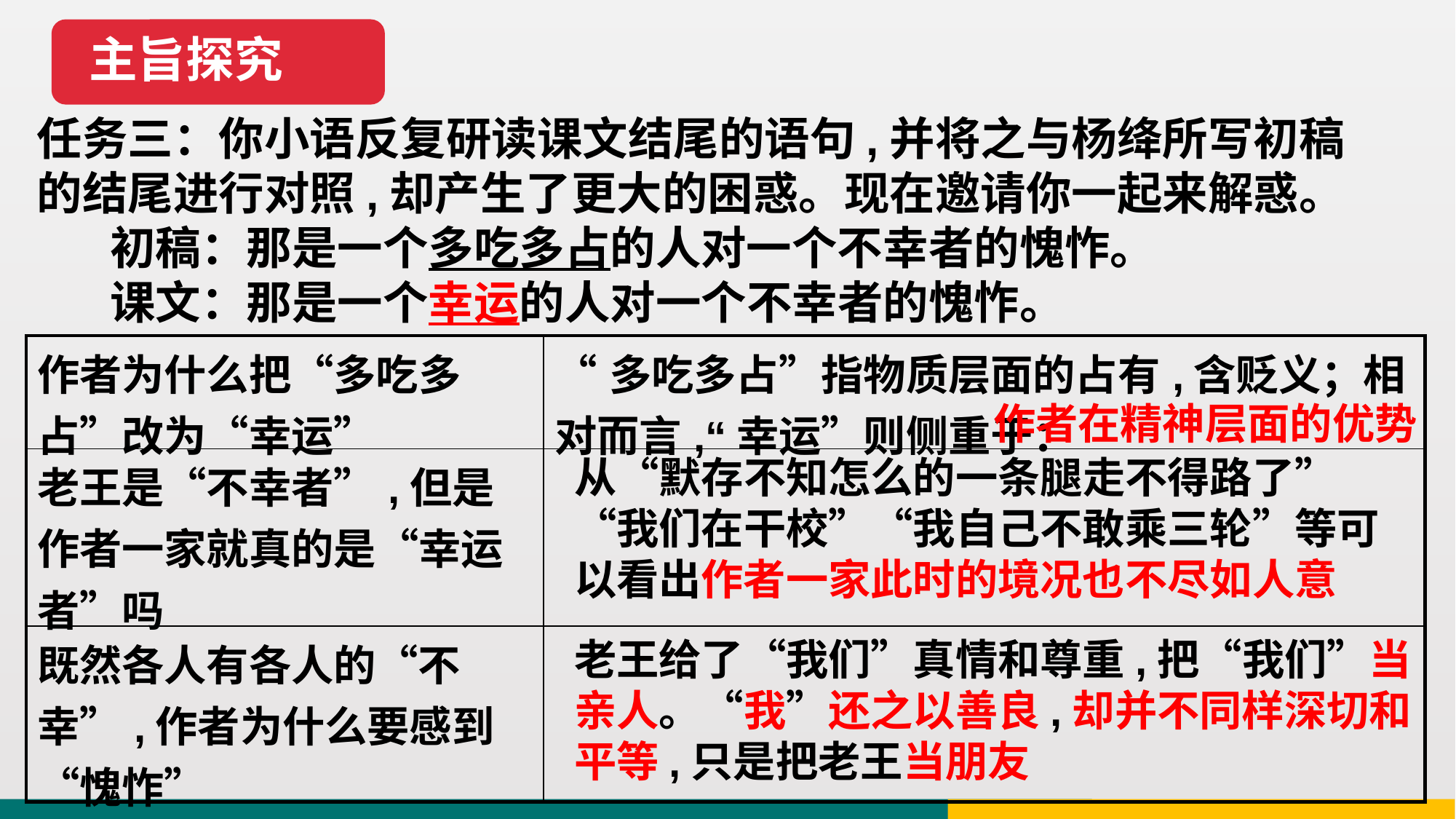

主旨探究
任务三：你小语反复研读课文结尾的语句,并将之与杨绛所写初稿的结尾进行对照,却产生了更大的困惑。现在邀请你一起来解惑。
      初稿：那是一个多吃多占的人对一个不幸者的愧怍。
      课文：那是一个幸运的人对一个不幸者的愧怍。
| 作者为什么把“多吃多占”改为“幸运” | “多吃多占”指物质层面的占有,含贬义；相对而言,“幸运”则侧重于： |
| --- | --- |
| 老王是“不幸者”,但是作者一家就真的是“幸运者”吗 |  |
| 既然各人有各人的“不幸”,作者为什么要感到“愧怍” |  |
作者在精神层面的优势
从“默存不知怎么的一条腿走不得路了”“我们在干校”“我自己不敢乘三轮”等可以看出作者一家此时的境况也不尽如人意
老王给了“我们”真情和尊重,把“我们”当亲人。“我”还之以善良,却并不同样深切和平等,只是把老王当朋友